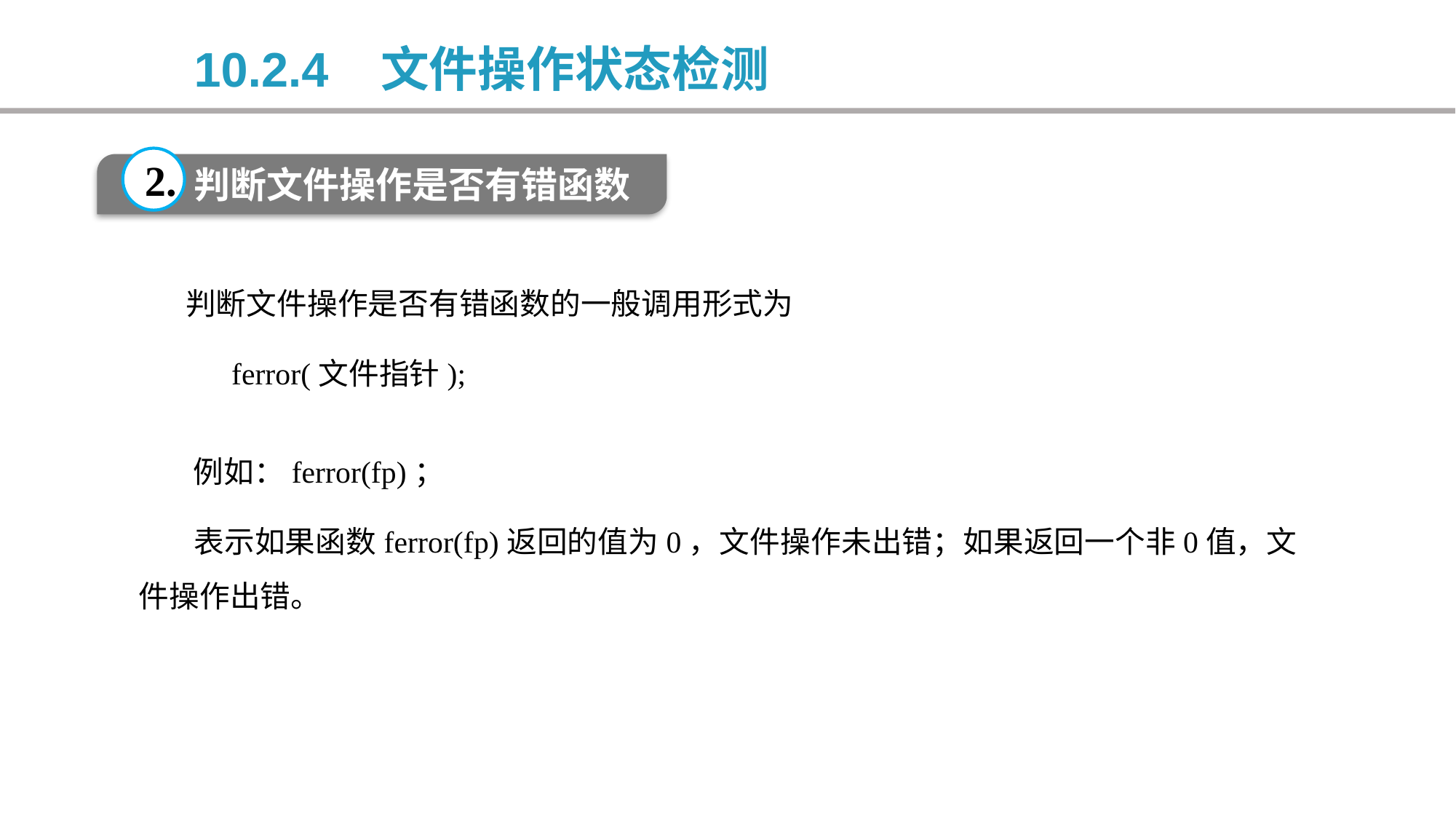

10.2.4   文件操作状态检测

2.

判断文件操作是否有错函数
        判断文件操作是否有错函数的一般调用形式为
              ferror(文件指针);
       例如：ferror(fp)；
       表示如果函数ferror(fp)返回的值为0，文件操作未出错；如果返回一个非0值，文件操作出错。